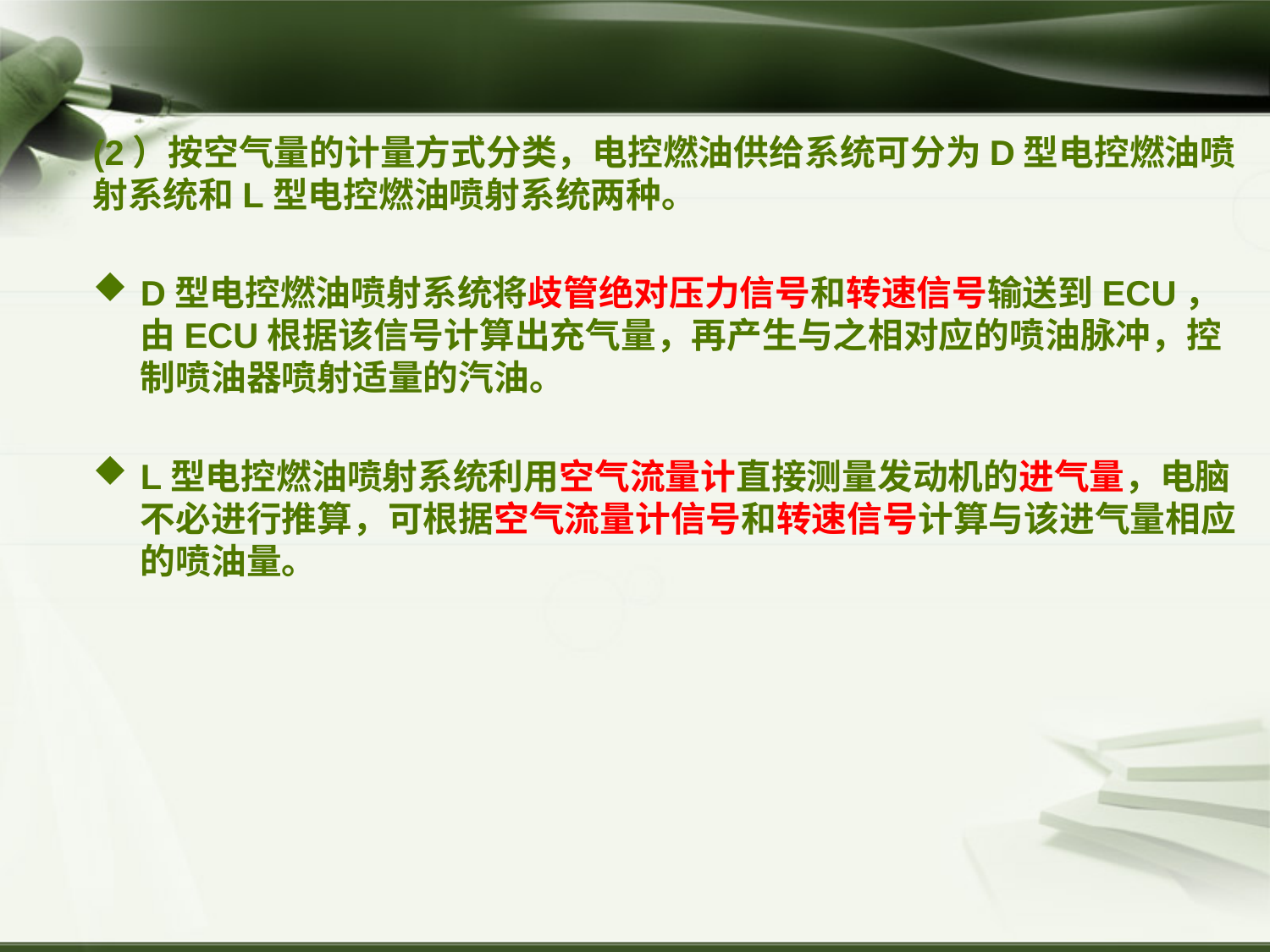

(2）按空气量的计量方式分类，电控燃油供给系统可分为D型电控燃油喷射系统和L型电控燃油喷射系统两种。

D型电控燃油喷射系统将歧管绝对压力信号和转速信号输送到ECU，由ECU根据该信号计算出充气量，再产生与之相对应的喷油脉冲，控制喷油器喷射适量的汽油。

L型电控燃油喷射系统利用空气流量计直接测量发动机的进气量，电脑不必进行推算，可根据空气流量计信号和转速信号计算与该进气量相应的喷油量。